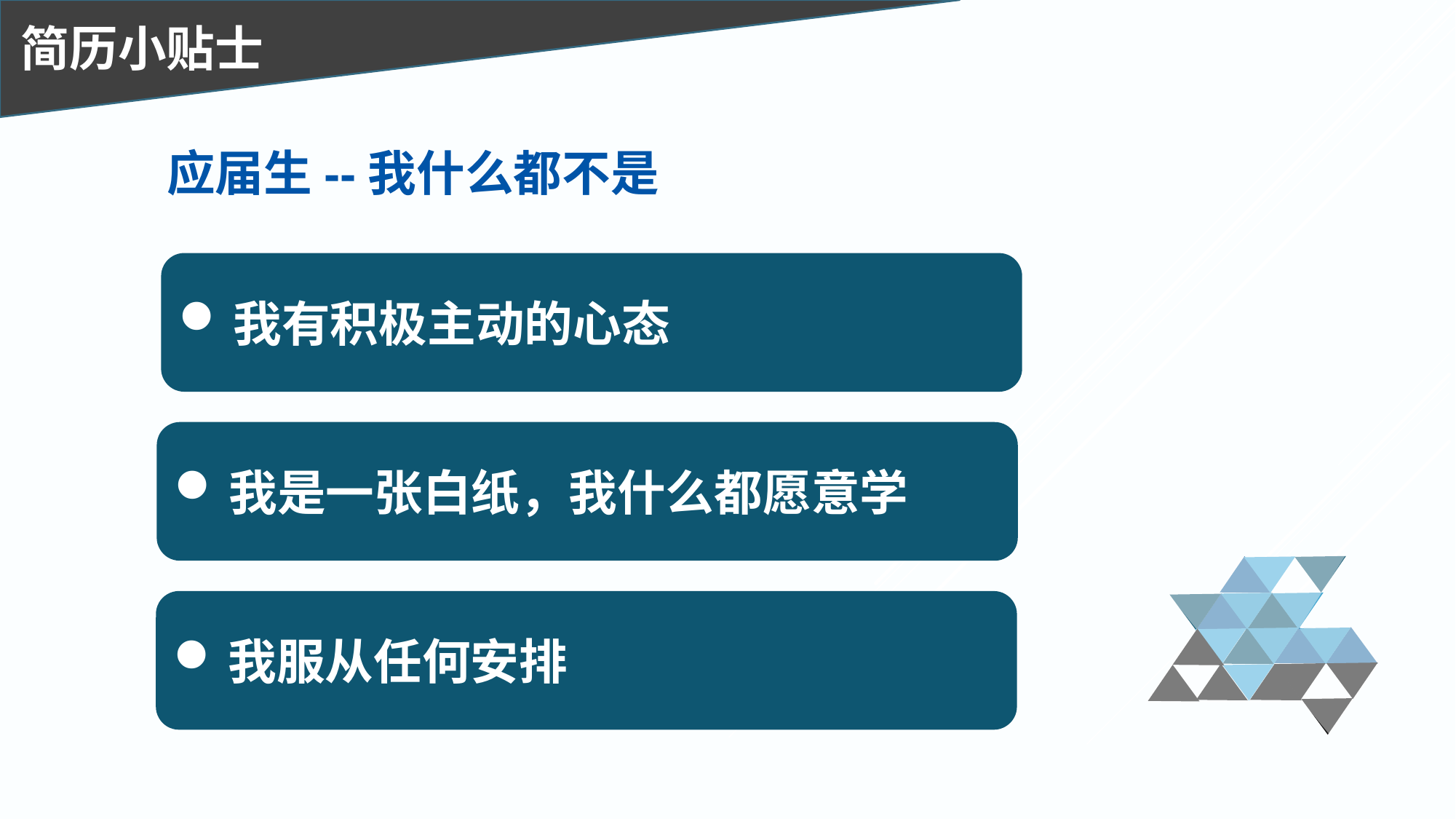

简历小贴士
应届生--我什么都不是
我有积极主动的心态
我是一张白纸，我什么都愿意学
我服从任何安排